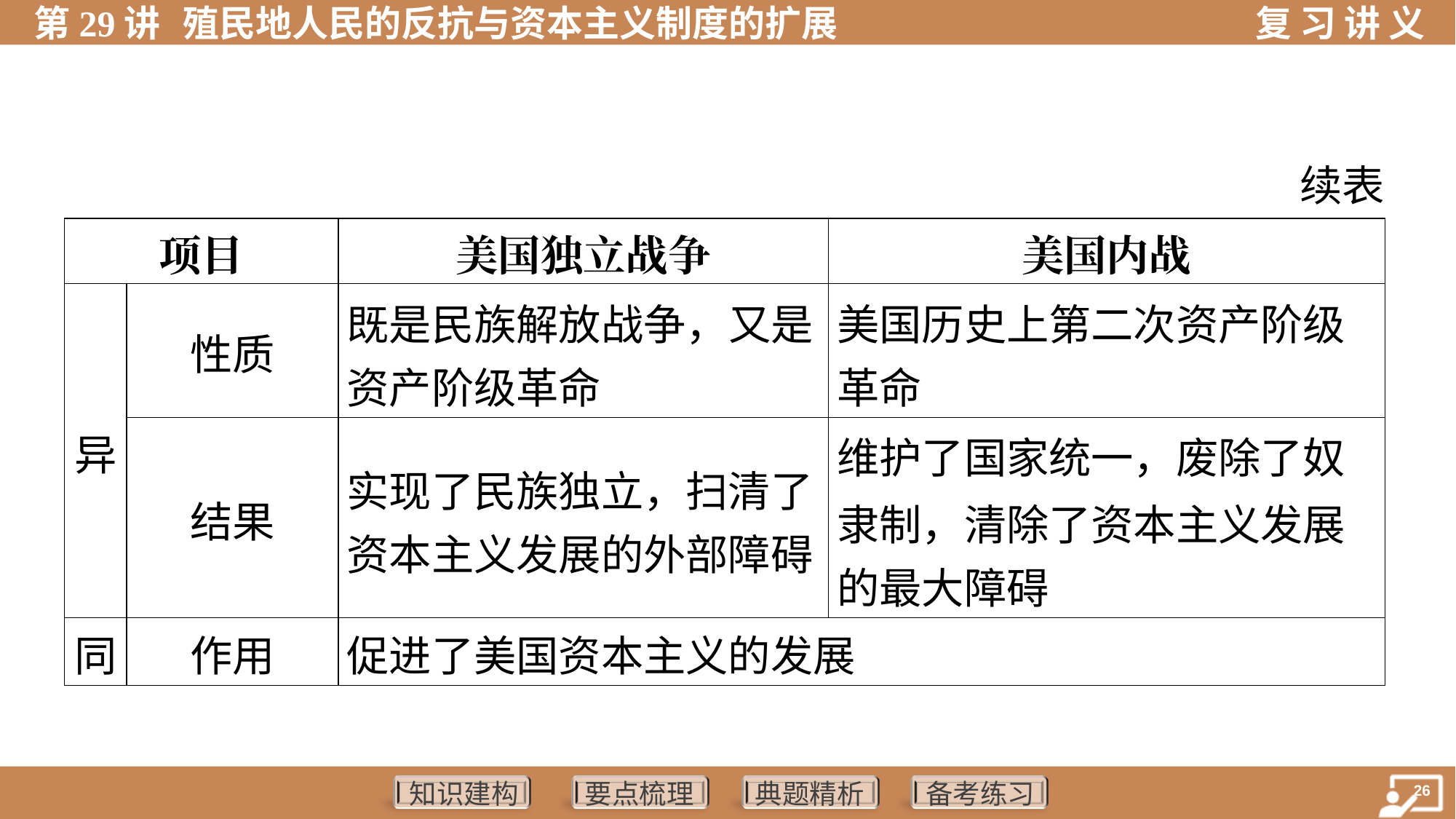

续表
| 项目 |  | 美国独立战争 | 美国内战 |
| --- | --- | --- | --- |
| 异 | 性质 | 既是民族解放战争，又是 资产阶级革命 | 美国历史上第二次资产阶级 革命 |
|  | 结果 | 实现了民族独立，扫清了 资本主义发展的外部障碍 | 维护了国家统一，废除了奴 隶制，清除了资本主义发展 的最大障碍 |
| 同 | 作用 | 促进了美国资本主义的发展 |  |